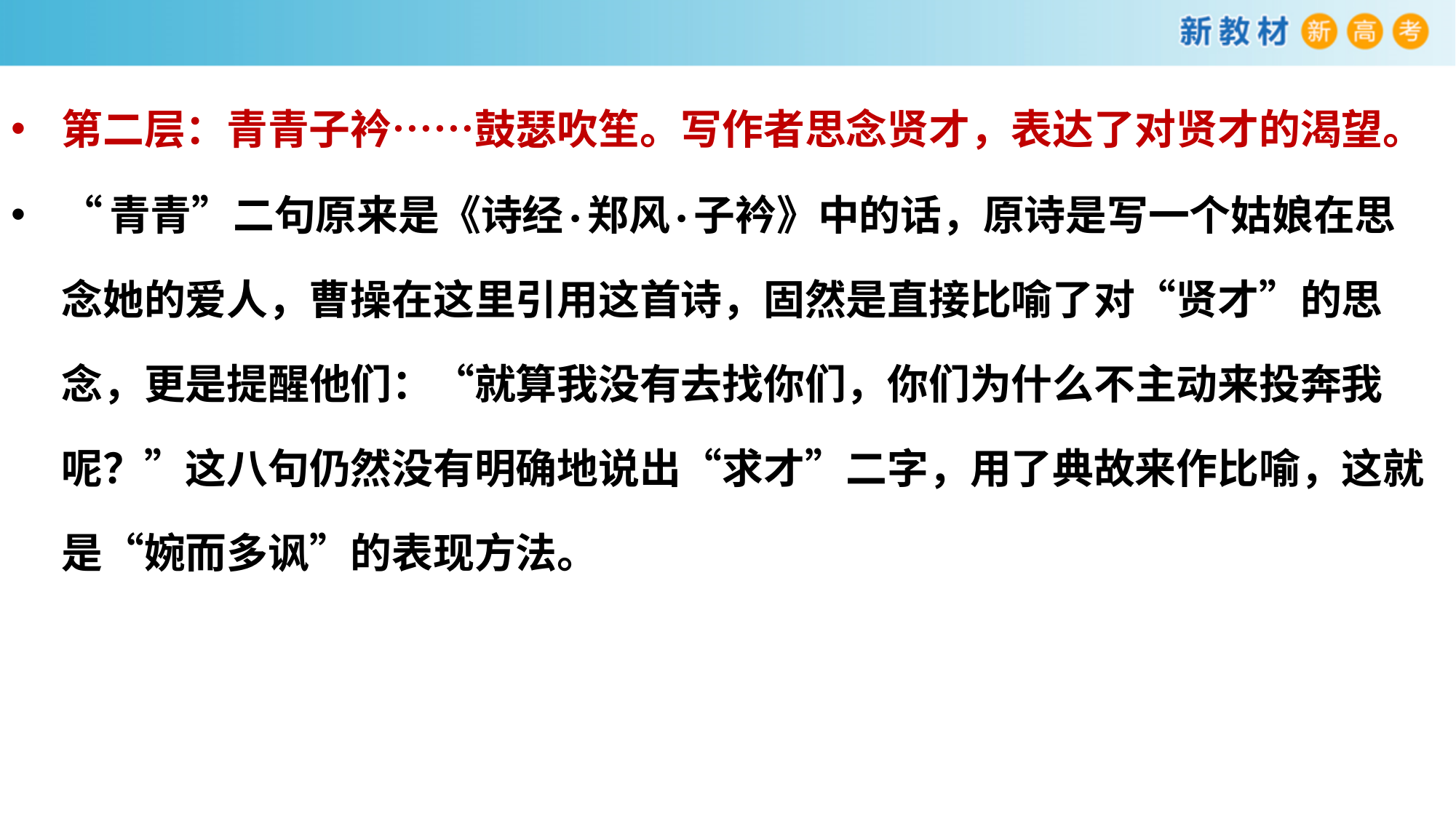

第二层：青青子衿……鼓瑟吹笙。写作者思念贤才，表达了对贤才的渴望。
“青青”二句原来是《诗经·郑风·子衿》中的话，原诗是写一个姑娘在思念她的爱人，曹操在这里引用这首诗，固然是直接比喻了对“贤才”的思念，更是提醒他们：“就算我没有去找你们，你们为什么不主动来投奔我呢？”这八句仍然没有明确地说出“求才”二字，用了典故来作比喻，这就是“婉而多讽”的表现方法。